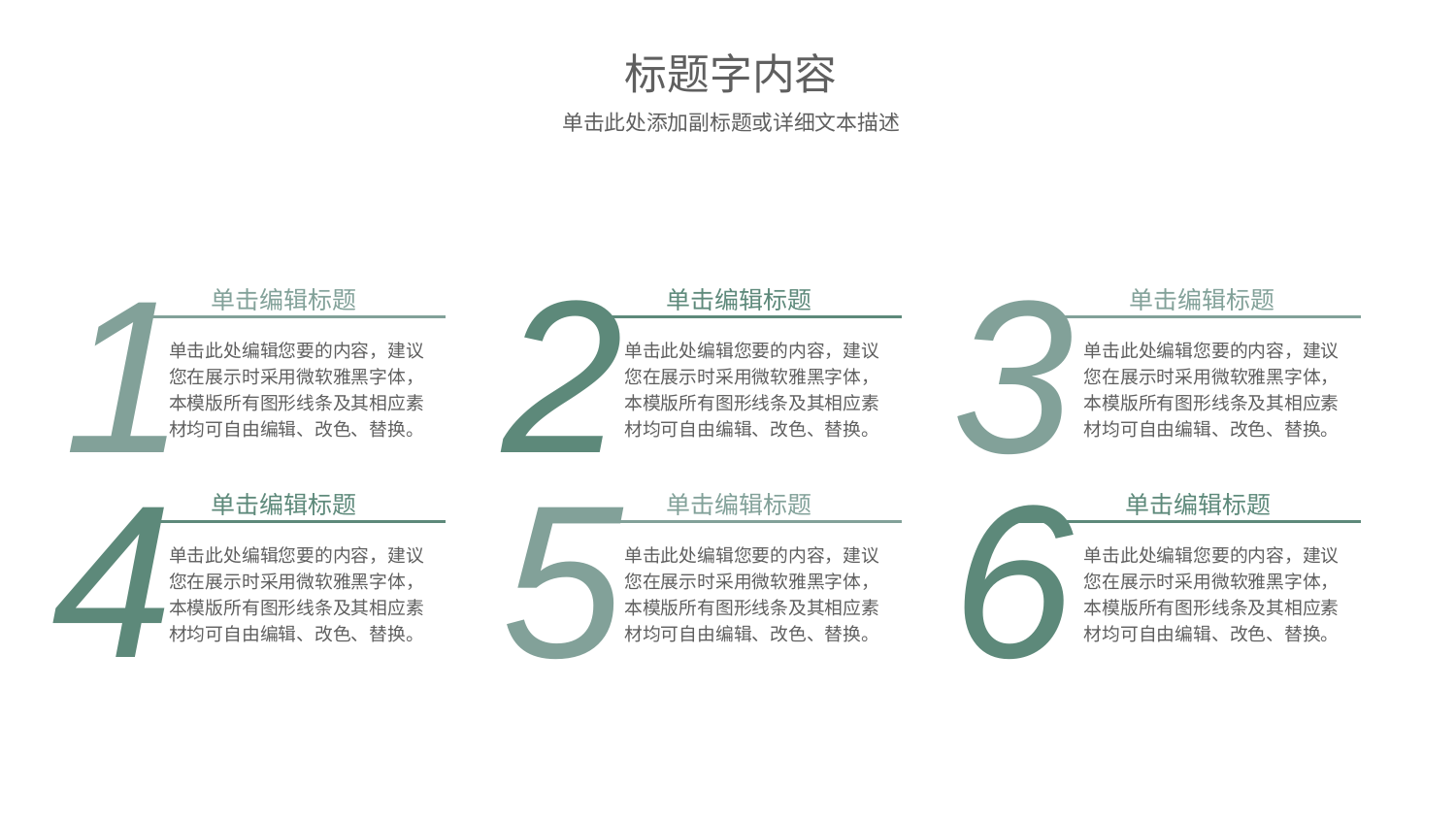

标题字内容
单击此处添加副标题或详细文本描述
1
2
3
单击编辑标题
单击编辑标题
单击编辑标题
单击此处编辑您要的内容，建议您在展示时采用微软雅黑字体，本模版所有图形线条及其相应素材均可自由编辑、改色、替换。
单击此处编辑您要的内容，建议您在展示时采用微软雅黑字体，本模版所有图形线条及其相应素材均可自由编辑、改色、替换。
单击此处编辑您要的内容，建议您在展示时采用微软雅黑字体，本模版所有图形线条及其相应素材均可自由编辑、改色、替换。
4
5
6
单击编辑标题
单击编辑标题
单击编辑标题
单击此处编辑您要的内容，建议您在展示时采用微软雅黑字体，本模版所有图形线条及其相应素材均可自由编辑、改色、替换。
单击此处编辑您要的内容，建议您在展示时采用微软雅黑字体，本模版所有图形线条及其相应素材均可自由编辑、改色、替换。
单击此处编辑您要的内容，建议您在展示时采用微软雅黑字体，本模版所有图形线条及其相应素材均可自由编辑、改色、替换。